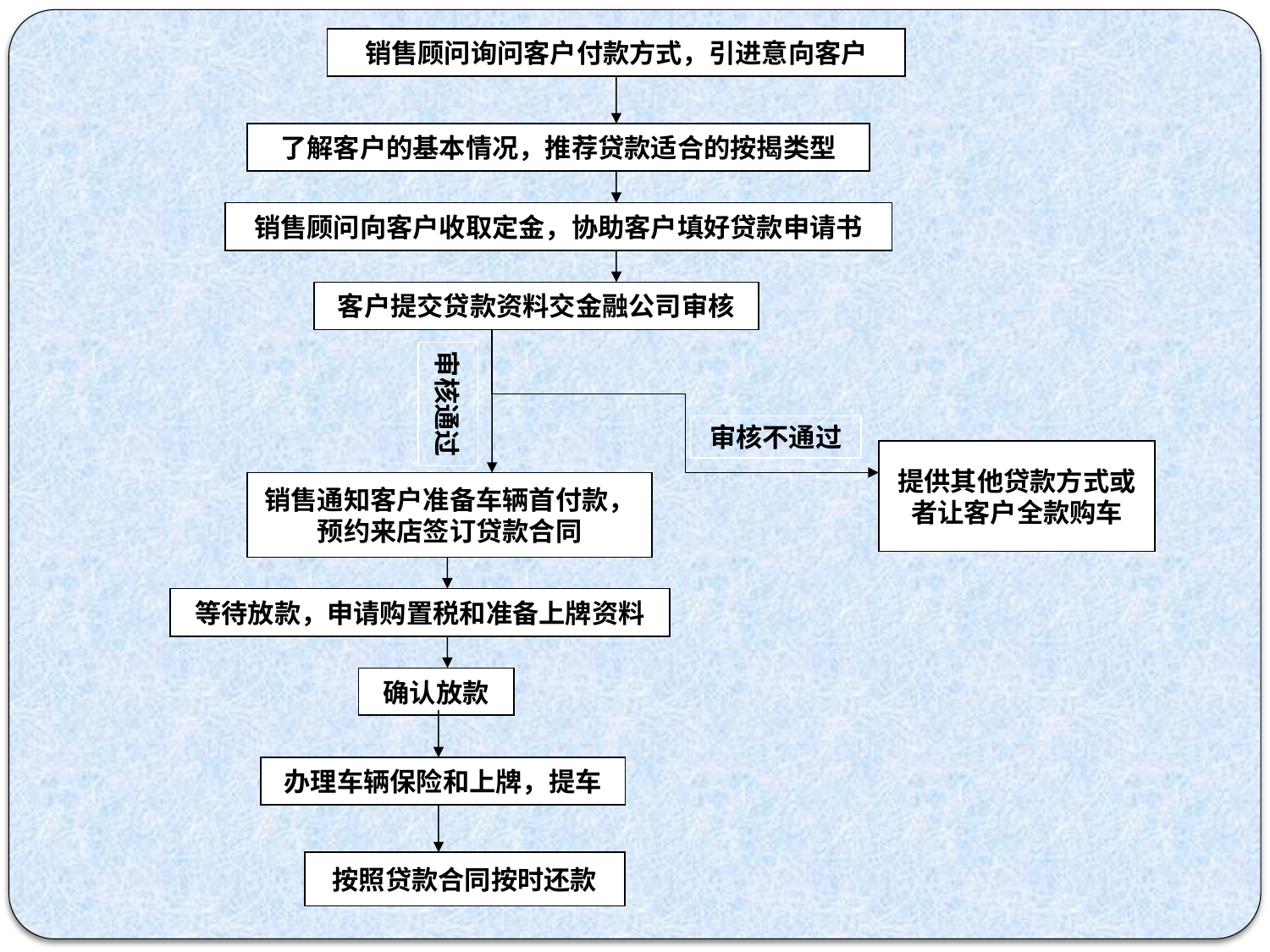

销售顾问询问客户付款方式，引进意向客户

了解客户的基本情况，推荐贷款适合的按揭类型

销售顾问向客户收取定金，协助客户填好贷款申请书

客户提交贷款资料交金融公司审核

审核通过
审核不通过
提供其他贷款方式或者让客户全款购车
销售通知客户准备车辆首付款，预约来店签订贷款合同

等待放款，申请购置税和准备上牌资料

确认放款

办理车辆保险和上牌，提车

按照贷款合同按时还款